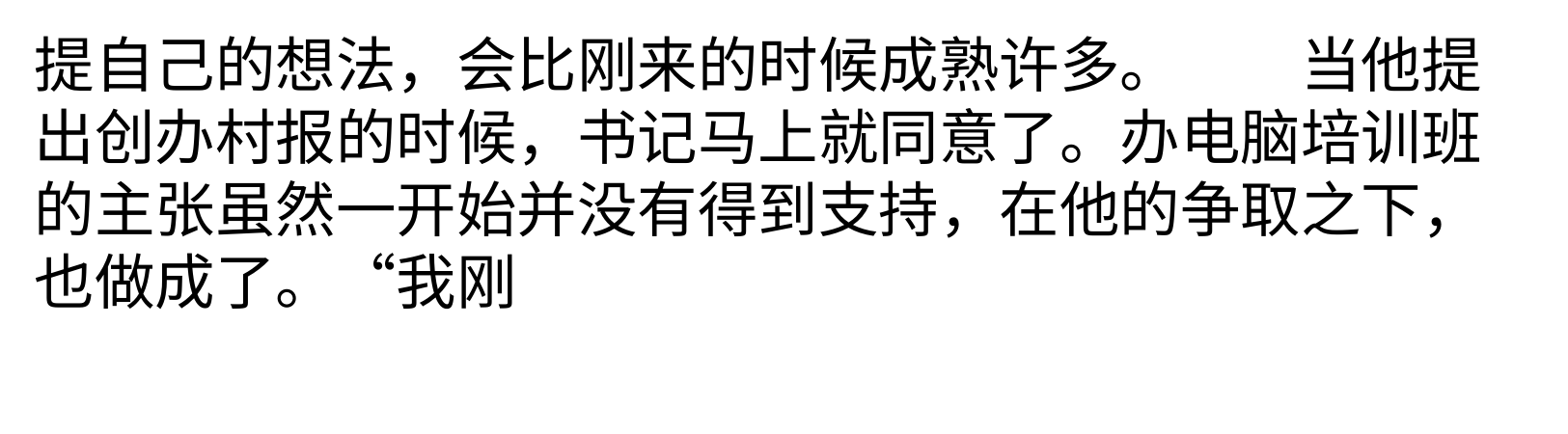

提自己的想法，会比刚来的时候成熟许多。　　当他提出创办村报的时候，书记马上就同意了。办电脑培训班的主张虽然一开始并没有得到支持，在他的争取之下，也做成了。“我刚